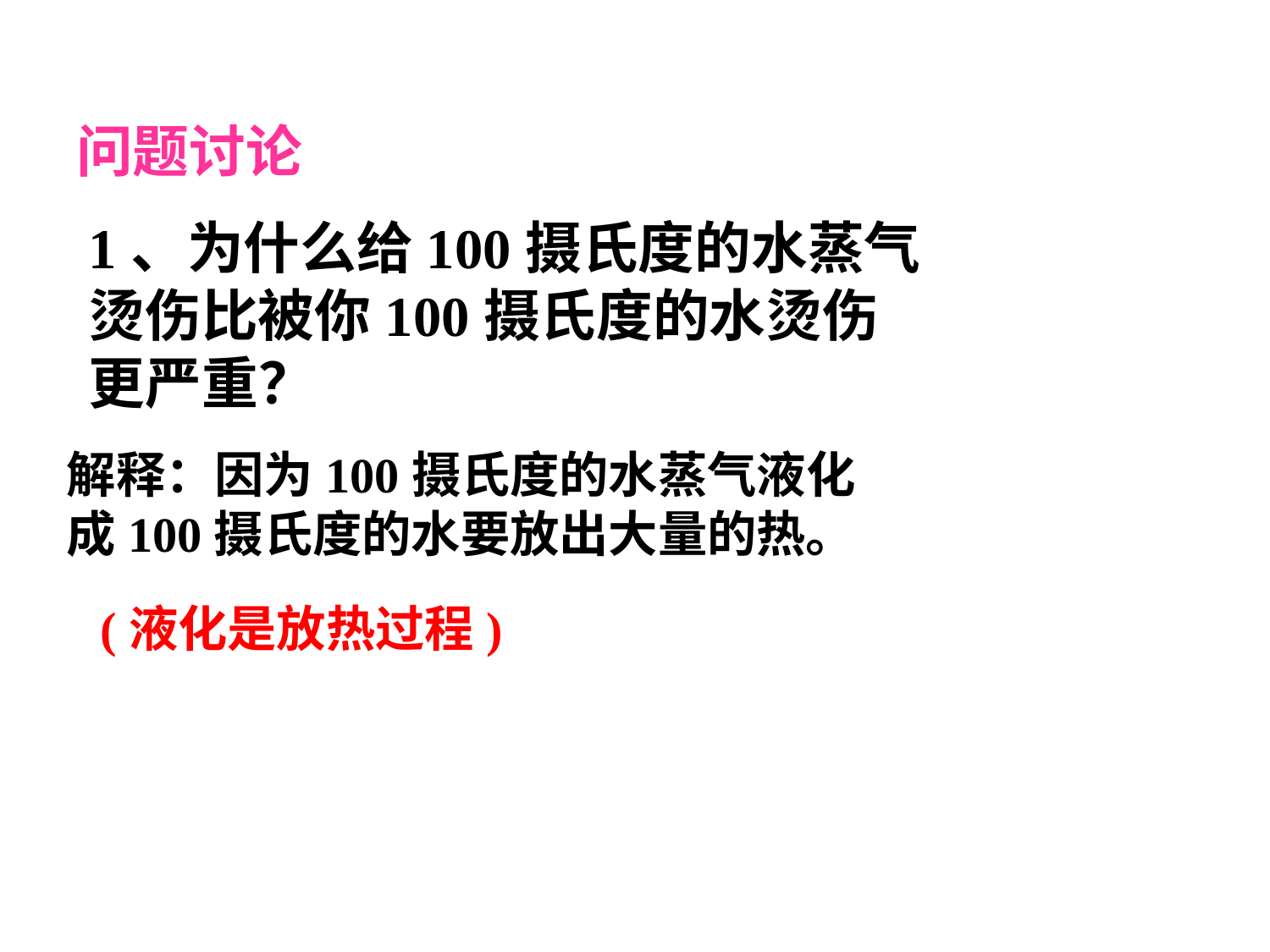

问题讨论
1、为什么给100摄氏度的水蒸气烫伤比被你100摄氏度的水烫伤更严重？
解释：因为100摄氏度的水蒸气液化
成100摄氏度的水要放出大量的热。
(液化是放热过程)